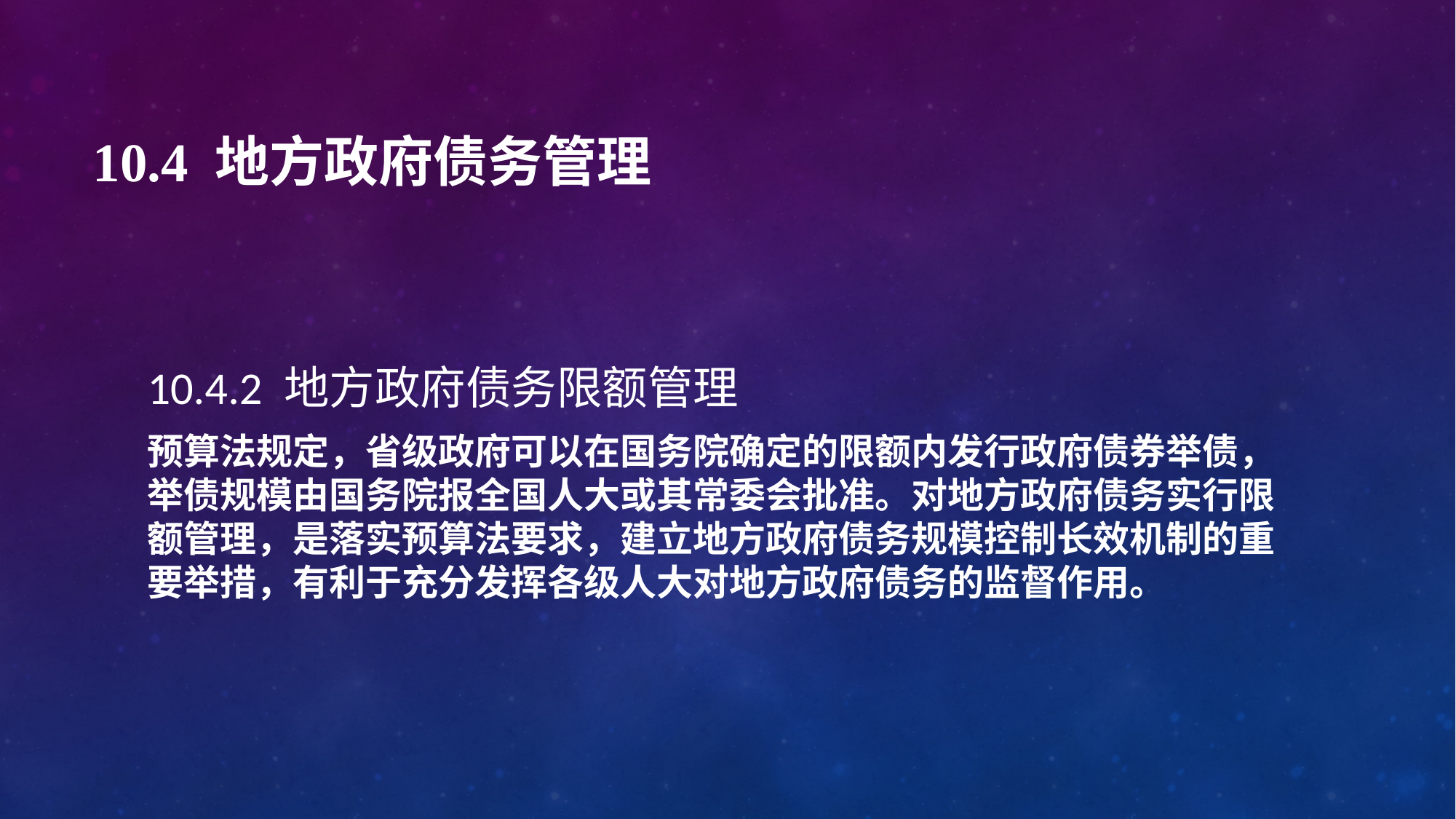

# 10.4 地方政府债务管理
10.4.2 地方政府债务限额管理
预算法规定，省级政府可以在国务院确定的限额内发行政府债券举债，举债规模由国务院报全国人大或其常委会批准。对地方政府债务实行限额管理，是落实预算法要求，建立地方政府债务规模控制长效机制的重要举措，有利于充分发挥各级人大对地方政府债务的监督作用。